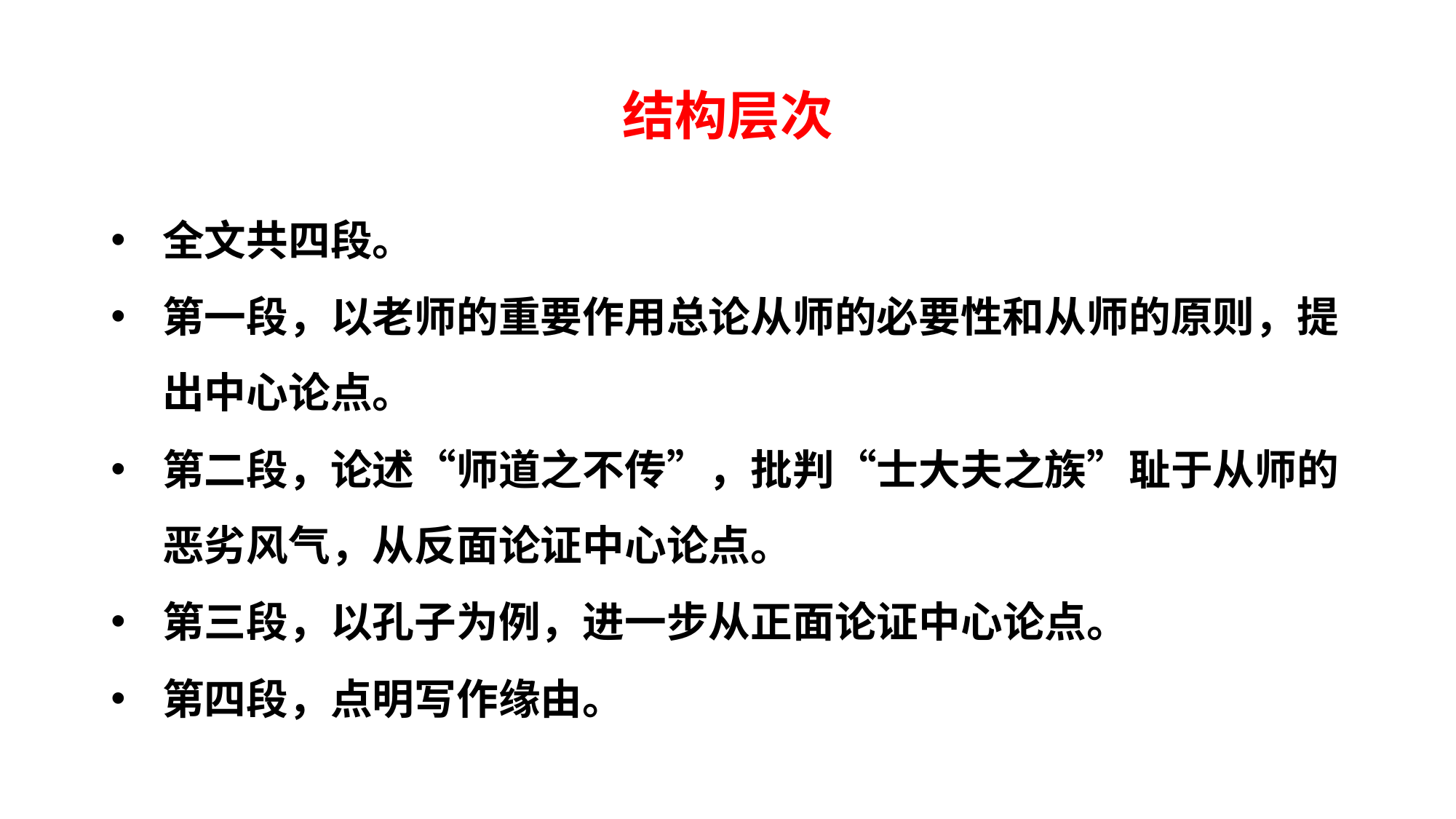

# 结构层次
全文共四段。
第一段，以老师的重要作用总论从师的必要性和从师的原则，提出中心论点。
第二段，论述“师道之不传”，批判“士大夫之族”耻于从师的恶劣风气，从反面论证中心论点。
第三段，以孔子为例，进一步从正面论证中心论点。
第四段，点明写作缘由。